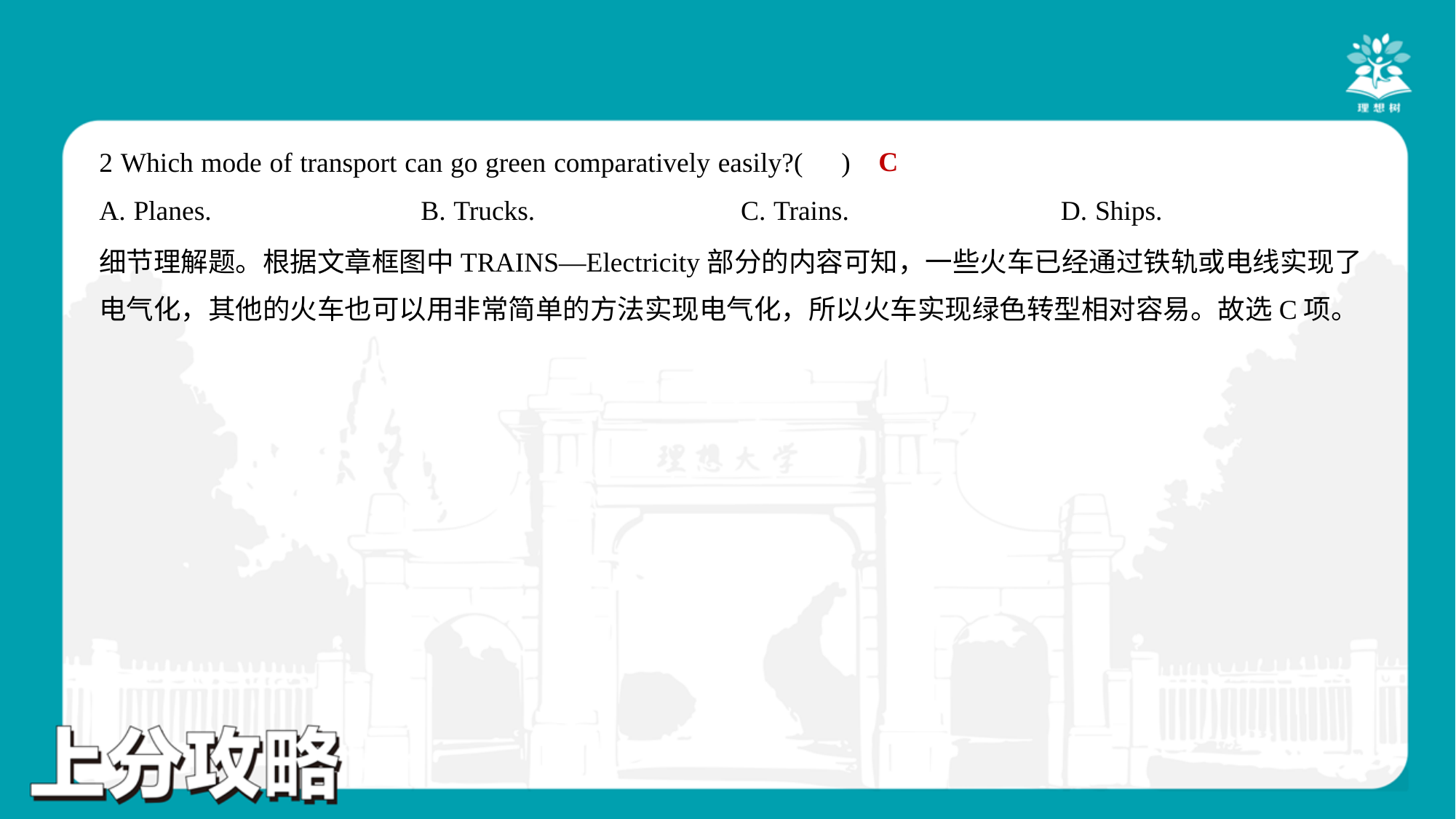

C
2 Which mode of transport can go green comparatively easily?(     )
A. Planes.	B. Trucks.	C. Trains.	D. Ships.
细节理解题。根据文章框图中TRAINS—Electricity部分的内容可知，一些火车已经通过铁轨或电线实现了
电气化，其他的火车也可以用非常简单的方法实现电气化，所以火车实现绿色转型相对容易。故选C项。